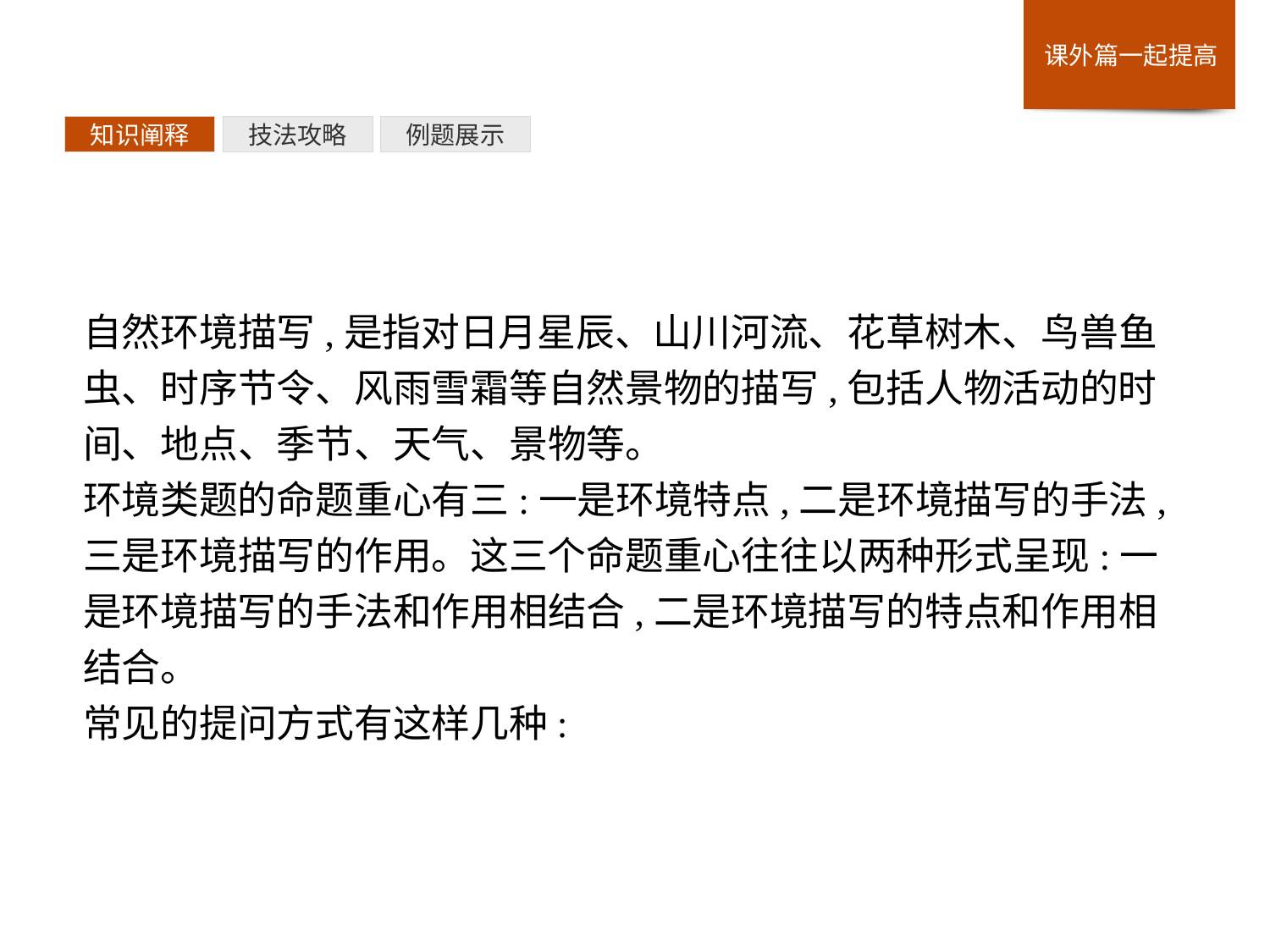

例题展示
技法攻略
知识阐释
自然环境描写,是指对日月星辰、山川河流、花草树木、鸟兽鱼虫、时序节令、风雨雪霜等自然景物的描写,包括人物活动的时间、地点、季节、天气、景物等。
环境类题的命题重心有三:一是环境特点,二是环境描写的手法,三是环境描写的作用。这三个命题重心往往以两种形式呈现:一是环境描写的手法和作用相结合,二是环境描写的特点和作用相结合。
常见的提问方式有这样几种: